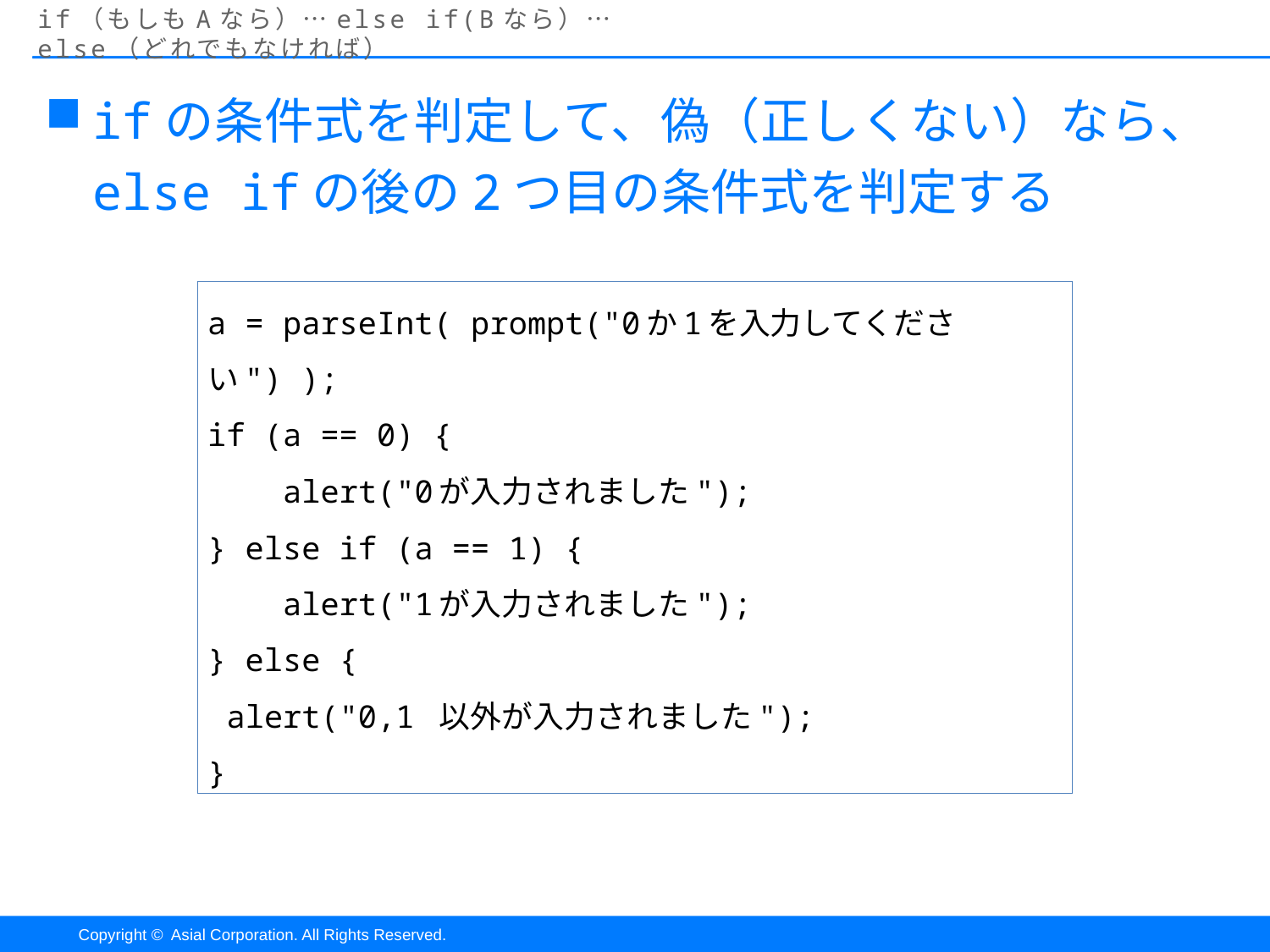

# if（もしもAなら）…else if(Bなら）… else（どれでもなければ）

ifの条件式を判定して、偽（正しくない）なら、else ifの後の2つ目の条件式を判定する
a = parseInt( prompt("0か1を入力してください") );
if (a == 0) {
    alert("0が入力されました");
} else if (a == 1) {
    alert("1が入力されました");
} else {
 alert("0,1 以外が入力されました");
}